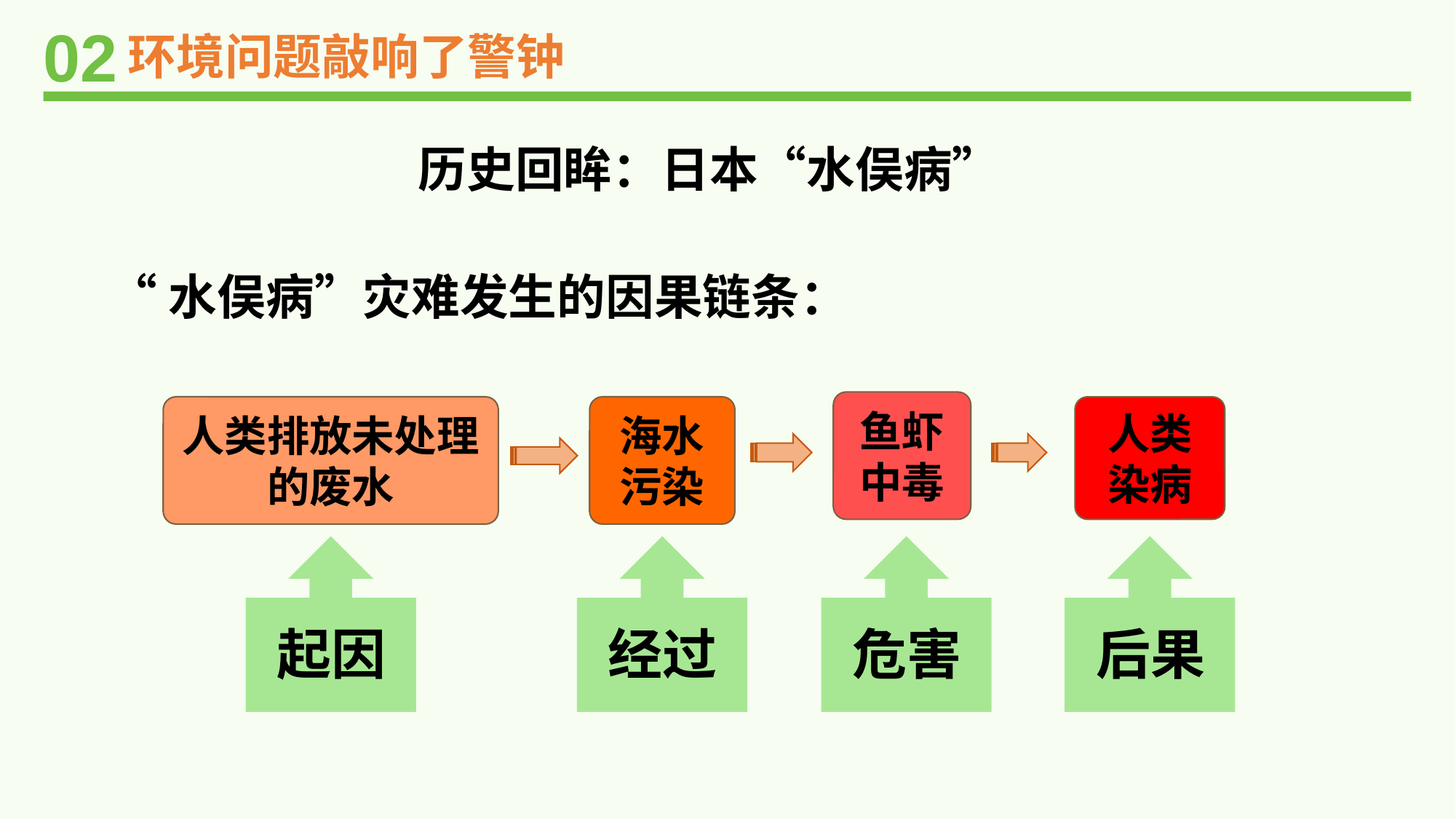

02
环境问题敲响了警钟

历史回眸：日本“水俣病”
“水俣病”灾难发生的因果链条：
鱼虾中毒
人类排放未处理的废水
海水污染
人类染病

起因

经过

危害

后果